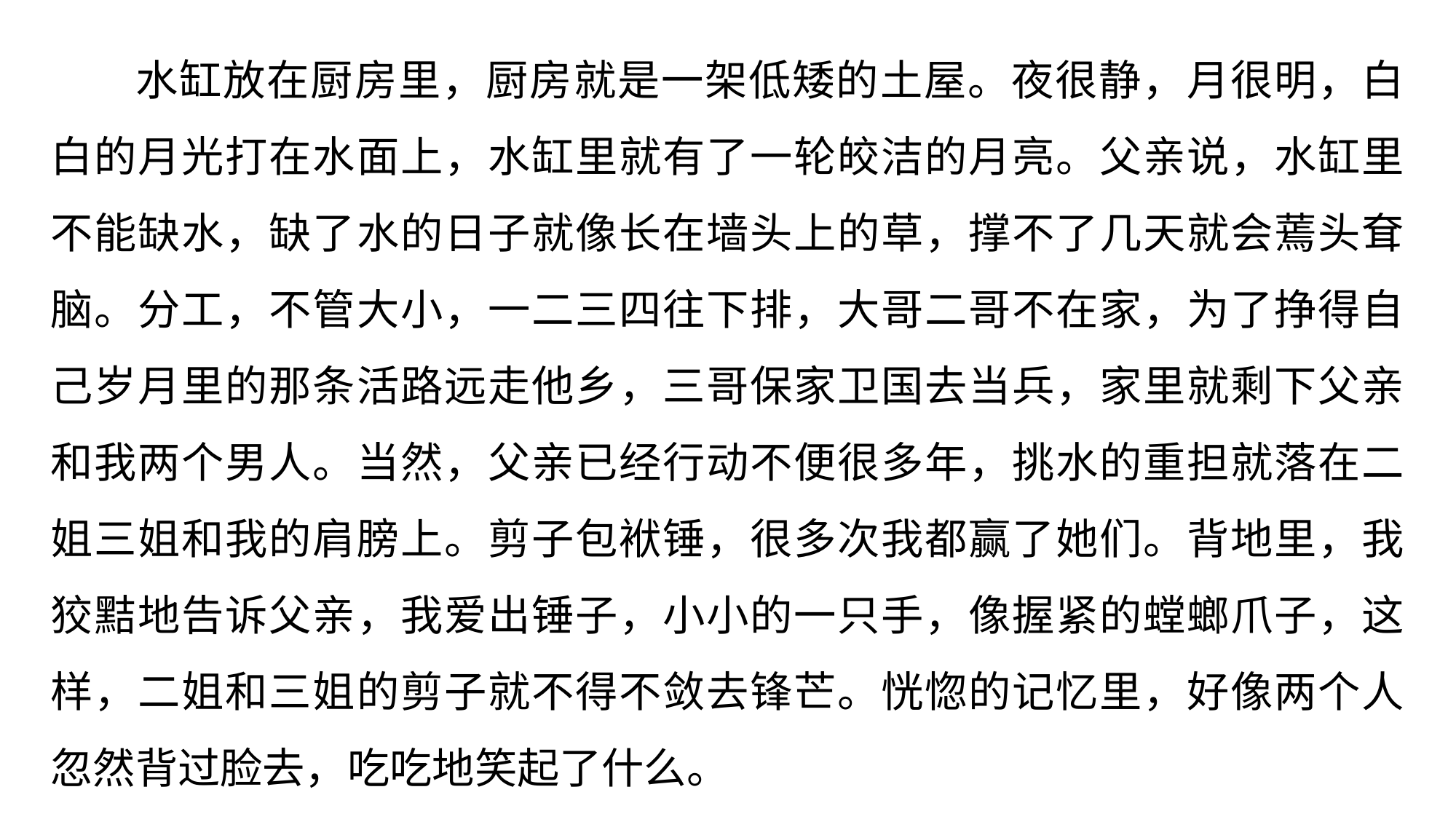

水缸放在厨房里，厨房就是一架低矮的土屋。夜很静，月很明，白白的月光打在水面上，水缸里就有了一轮皎洁的月亮。父亲说，水缸里不能缺水，缺了水的日子就像长在墙头上的草，撑不了几天就会蔫头耷脑。分工，不管大小，一二三四往下排，大哥二哥不在家，为了挣得自己岁月里的那条活路远走他乡，三哥保家卫国去当兵，家里就剩下父亲和我两个男人。当然，父亲已经行动不便很多年，挑水的重担就落在二姐三姐和我的肩膀上。剪子包袱锤，很多次我都赢了她们。背地里，我狡黠地告诉父亲，我爱出锤子，小小的一只手，像握紧的螳螂爪子，这样，二姐和三姐的剪子就不得不敛去锋芒。恍惚的记忆里，好像两个人忽然背过脸去，吃吃地笑起了什么。